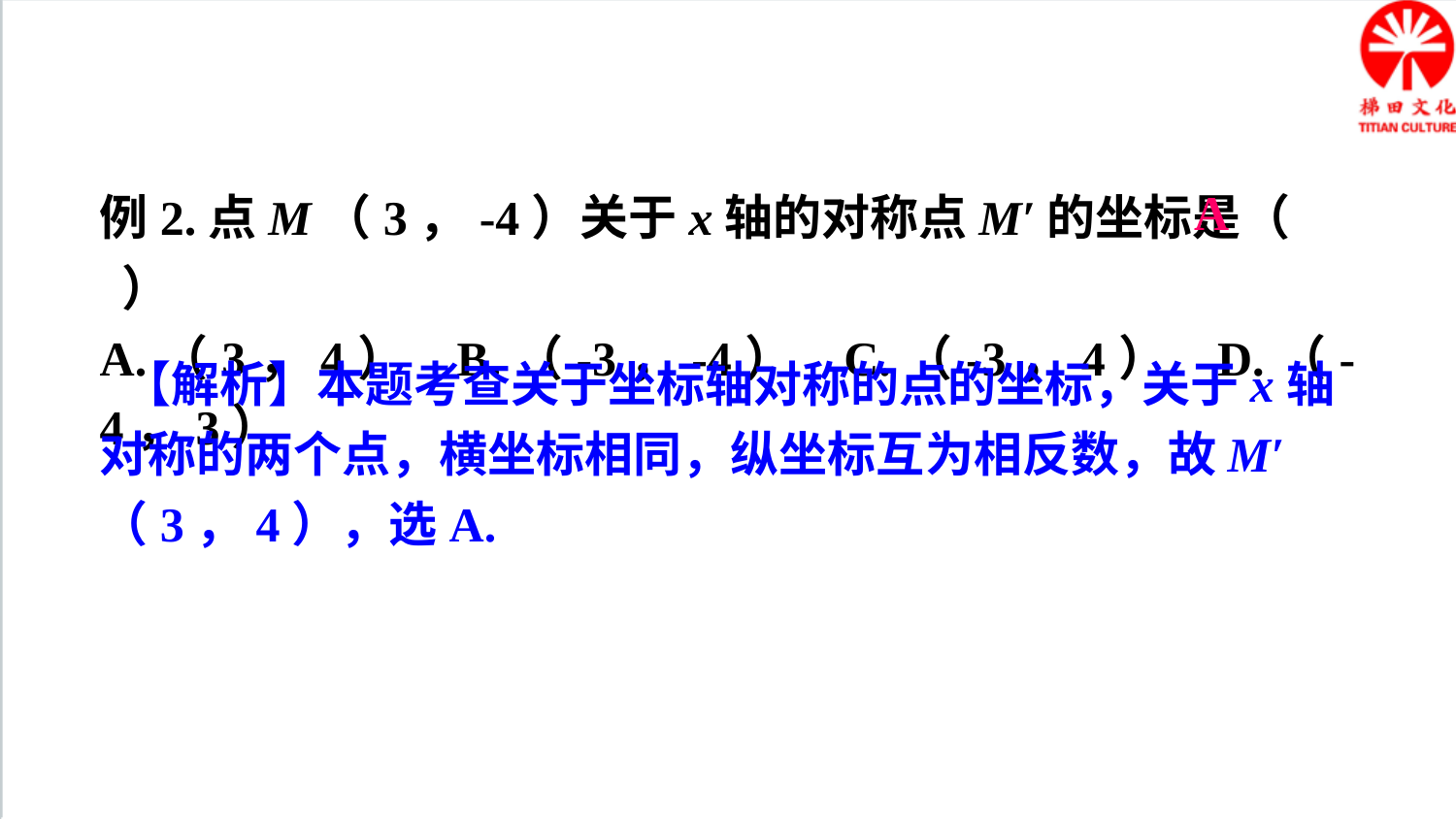

例2.点M（3，-4）关于x轴的对称点M′的坐标是（         ）
A.（3，4）   B.（-3，-4）   C.（-3，4）   D.（-4，3）
A
 【解析】本题考查关于坐标轴对称的点的坐标，关于x轴对称的两个点，横坐标相同，纵坐标互为相反数，故M′（3，4），选A.